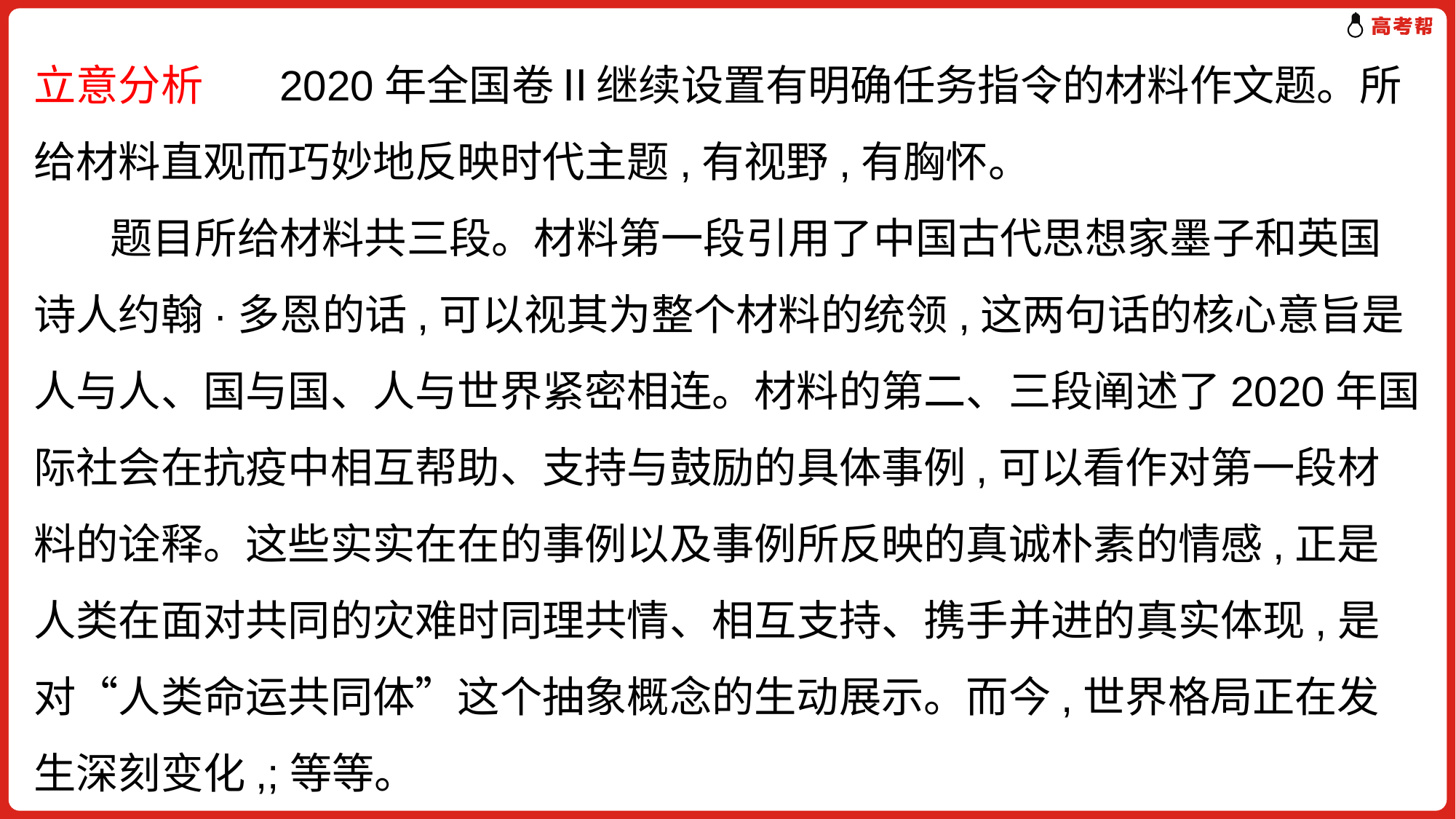

立意分析       2020年全国卷Ⅱ继续设置有明确任务指令的材料作文题。所给材料直观而巧妙地反映时代主题,有视野,有胸怀。
       题目所给材料共三段。材料第一段引用了中国古代思想家墨子和英国诗人约翰·多恩的话,可以视其为整个材料的统领,这两句话的核心意旨是人与人、国与国、人与世界紧密相连。材料的第二、三段阐述了2020年国际社会在抗疫中相互帮助、支持与鼓励的具体事例,可以看作对第一段材料的诠释。这些实实在在的事例以及事例所反映的真诚朴素的情感,正是人类在面对共同的灾难时同理共情、相互支持、携手并进的真实体现,是对“人类命运共同体”这个抽象概念的生动展示。而今,世界格局正在发生深刻变化,;等等。